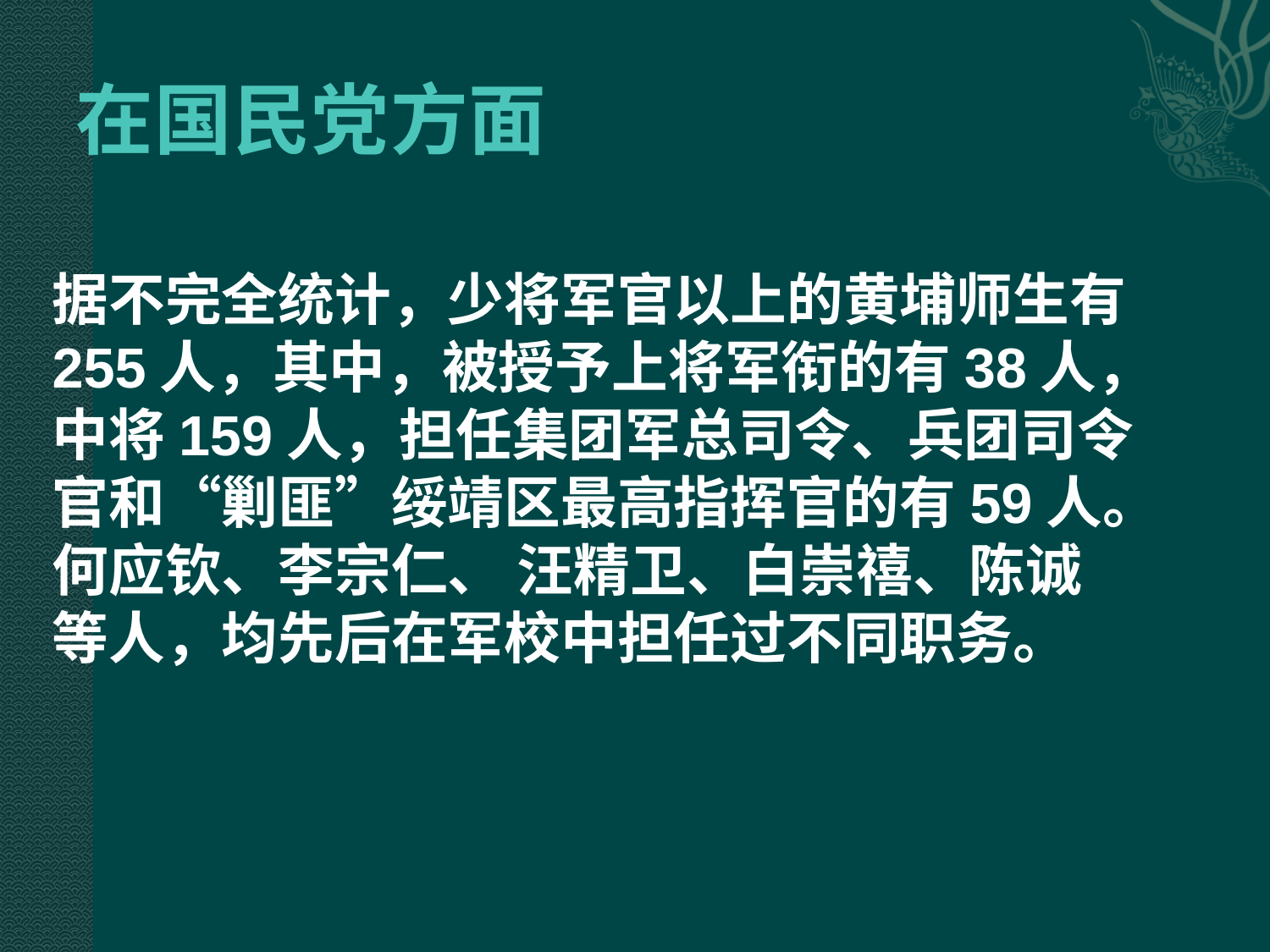

在国民党方面
据不完全统计，少将军官以上的黄埔师生有255人，其中，被授予上将军衔的有38人，中将159人，担任集团军总司令、兵团司令官和“剿匪”绥靖区最高指挥官的有59人。何应钦、李宗仁、 汪精卫、白崇禧、陈诚等人，均先后在军校中担任过不同职务。